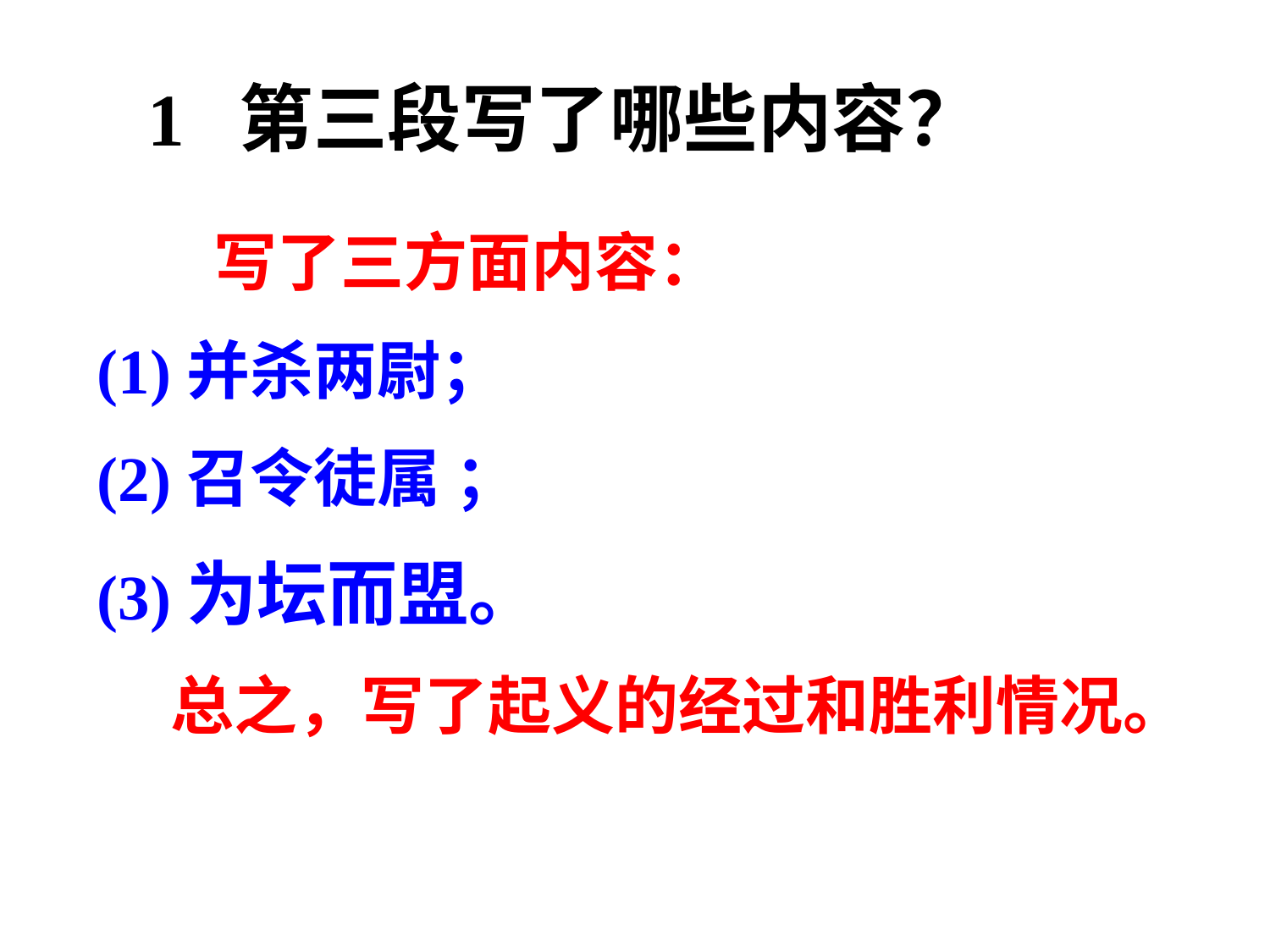

1  第三段写了哪些内容？
       写了三方面内容：
(1)并杀两尉；
(2)召令徒属 ；
(3)为坛而盟。
    总之，写了起义的经过和胜利情况。